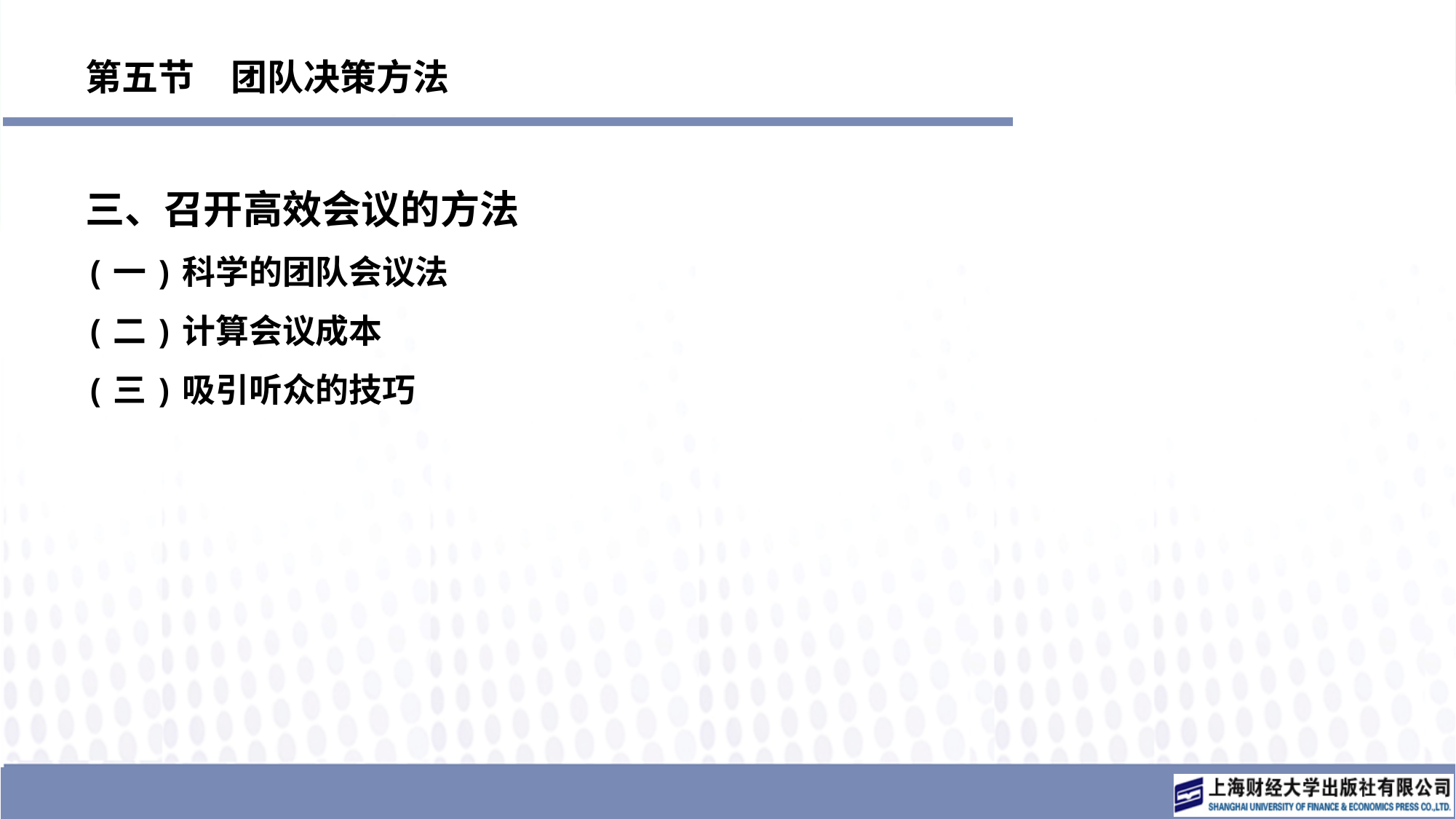

# 第五节　团队决策方法
三、召开高效会议的方法
(一)科学的团队会议法
(二)计算会议成本
(三)吸引听众的技巧